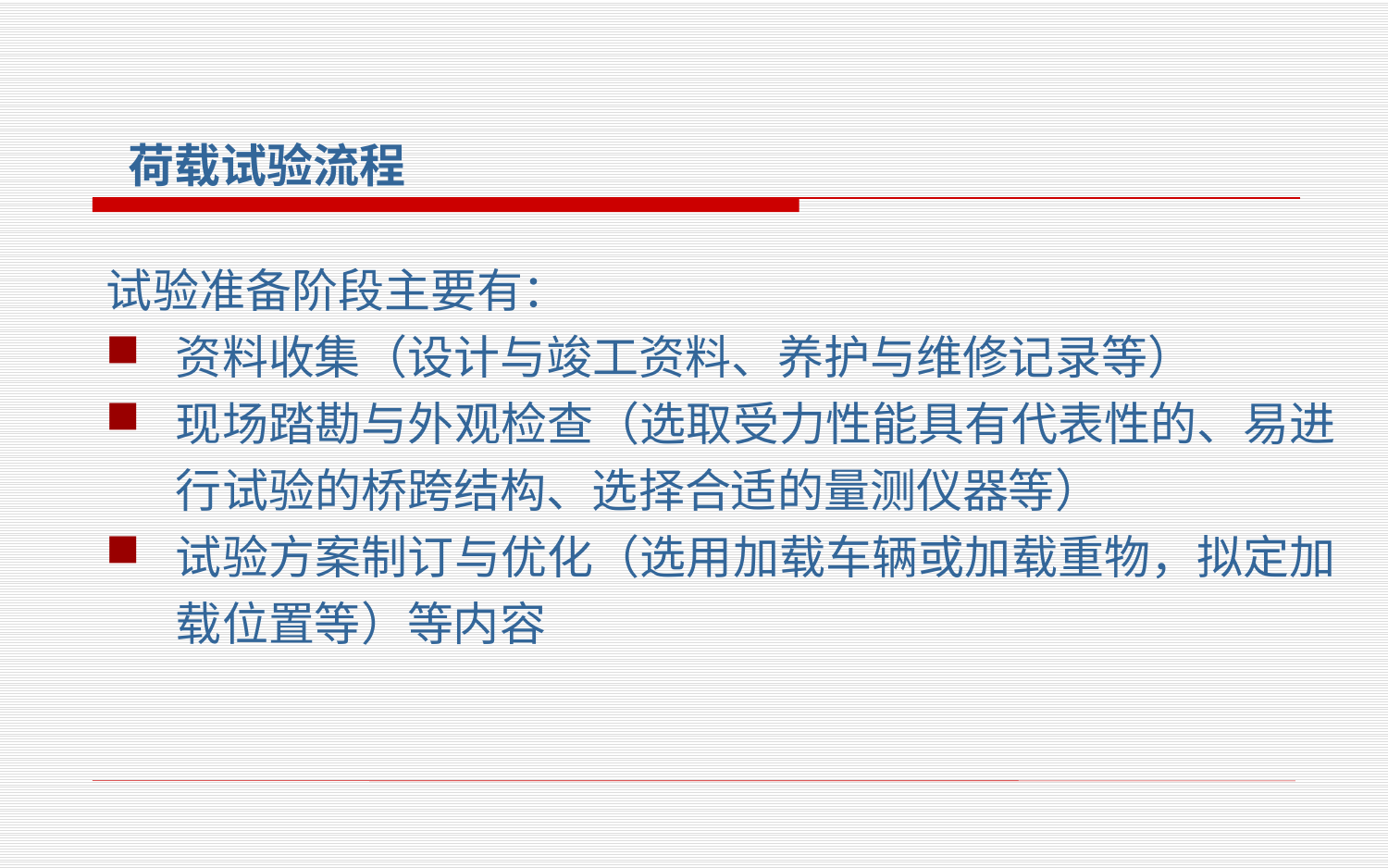

荷载试验流程
试验准备阶段主要有：
资料收集（设计与竣工资料、养护与维修记录等）
现场踏勘与外观检查（选取受力性能具有代表性的、易进行试验的桥跨结构、选择合适的量测仪器等）
试验方案制订与优化（选用加载车辆或加载重物，拟定加载位置等）等内容